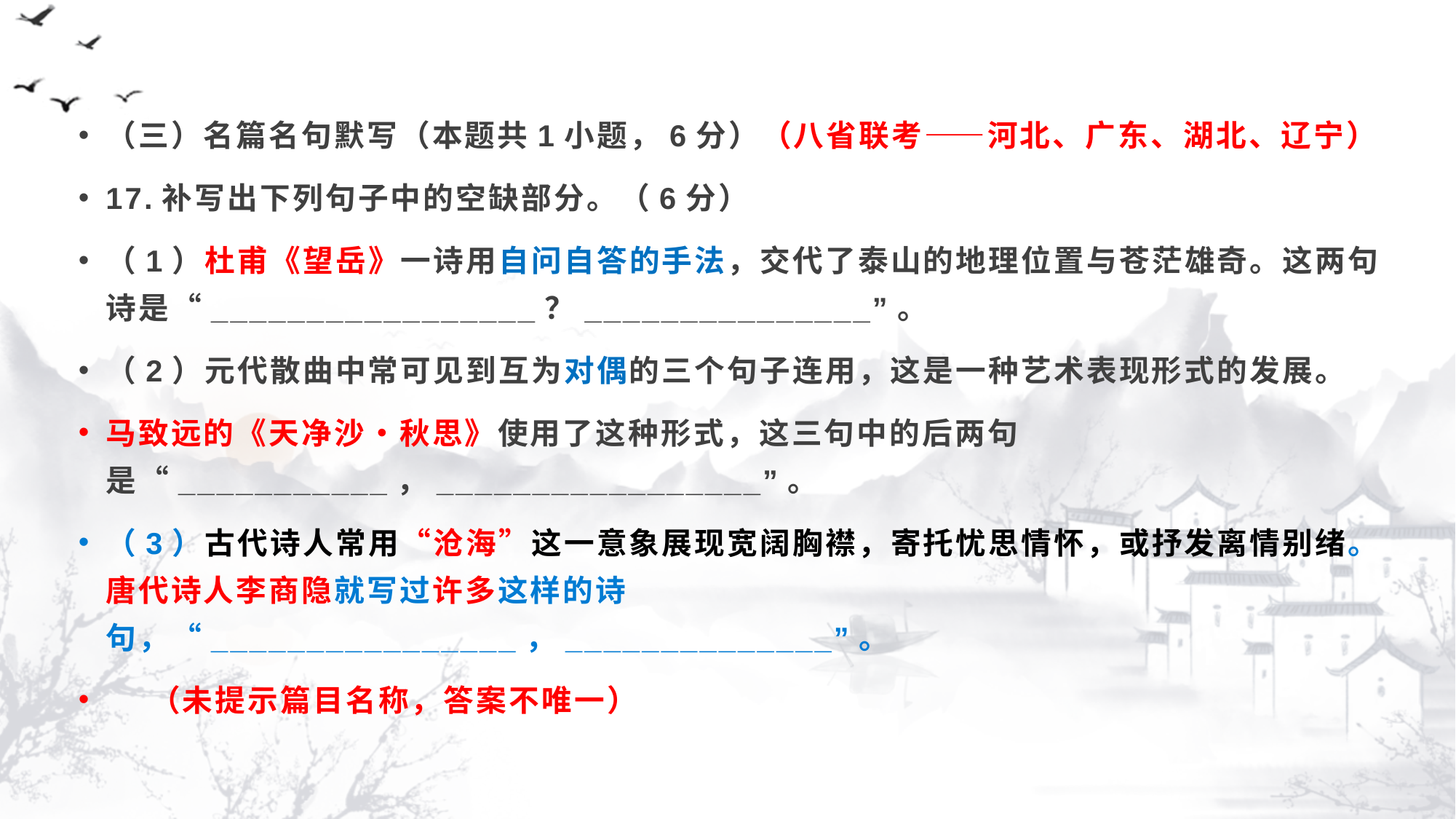

#
（三）名篇名句默写（本题共1小题，6分）（八省联考——河北、广东、湖北、辽宁）
17.补写出下列句子中的空缺部分。（6分）
（1）杜甫《望岳》一诗用自问自答的手法，交代了泰山的地理位置与苍茫雄奇。这两句诗是“_________________？_______________”。
（2）元代散曲中常可见到互为对偶的三个句子连用，这是一种艺术表现形式的发展。
马致远的《天净沙•秋思》使用了这种形式，这三句中的后两句是“___________，_________________”。
（3）古代诗人常用“沧海”这一意象展现宽阔胸襟，寄托忧思情怀，或抒发离情别绪。唐代诗人李商隐就写过许多这样的诗句，“________________，______________”。
    （未提示篇目名称，答案不唯一）